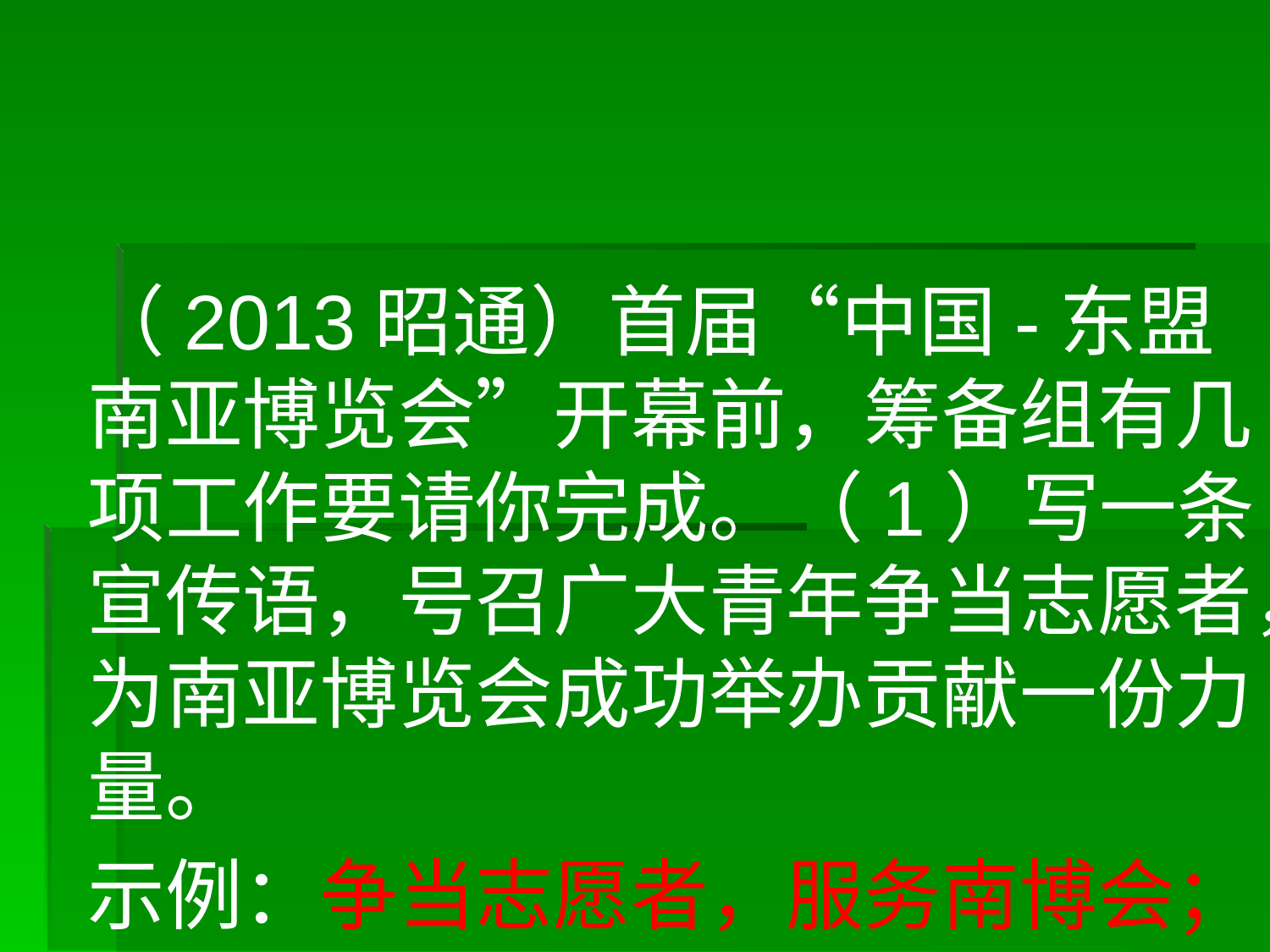

#
（2013昭通）首届“中国-东盟南亚博览会”开幕前，筹备组有几项工作要请你完成。（1）写一条宣传语，号召广大青年争当志愿者，为南亚博览会成功举办贡献一份力量。
示例：争当志愿者，服务南博会；
参与让你收获快乐，服务让你感受成功。